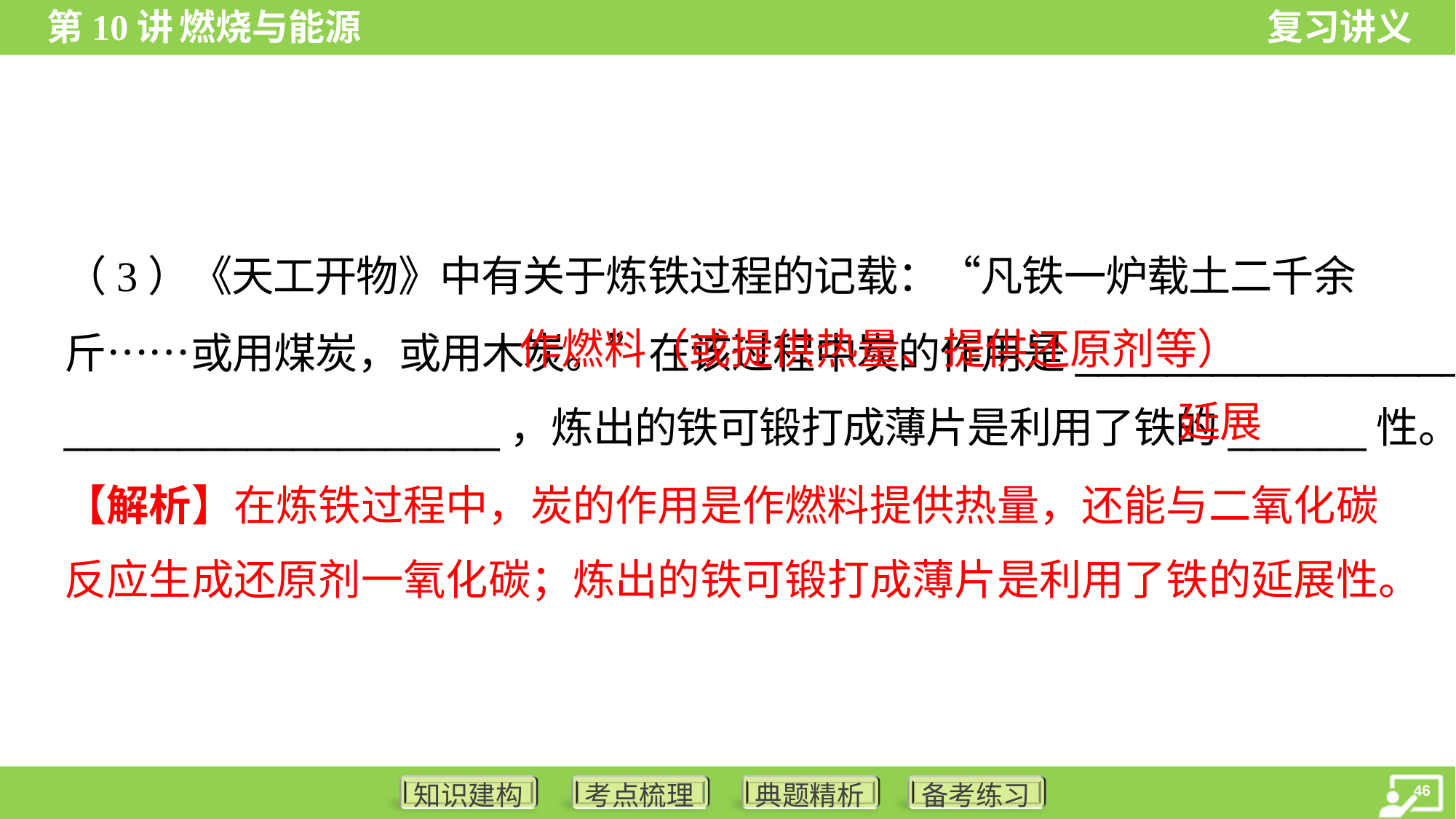

（3）《天工开物》中有关于炼铁过程的记载：“凡铁一炉载土二千余
斤……或用煤炭，或用木炭。”在该过程中炭的作用是_________________
___________________，炼出的铁可锻打成薄片是利用了铁的______性。
                                               作燃料（或提供热量、提供还原剂等）
延展
【解析】在炼铁过程中，炭的作用是作燃料提供热量，还能与二氧化碳
反应生成还原剂一氧化碳；炼出的铁可锻打成薄片是利用了铁的延展性。